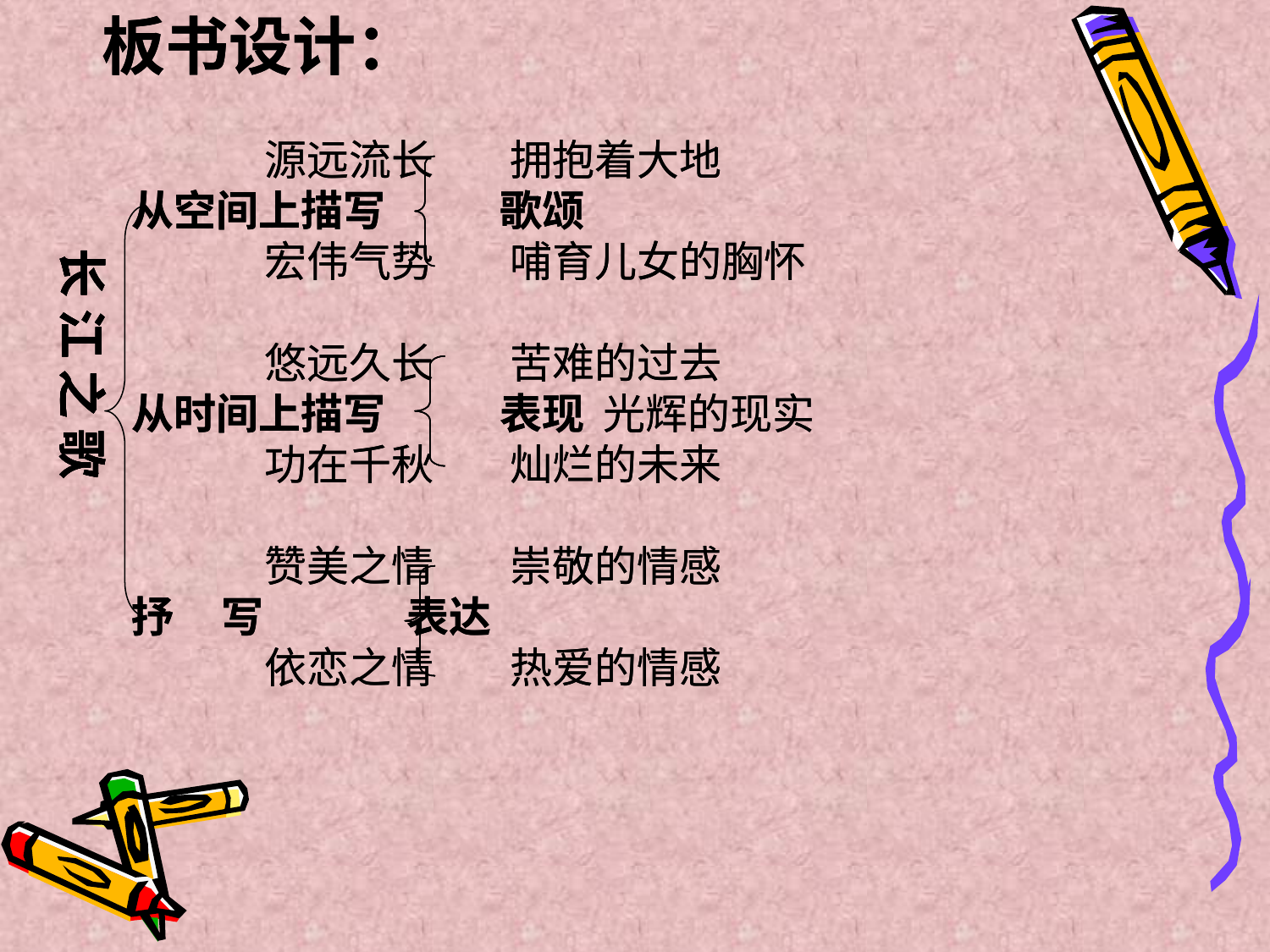

板书设计：

                源远流长        拥抱着大地
  从空间上描写            歌颂
                宏伟气势        哺育儿女的胸怀

                悠远久长        苦难的过去
  从时间上描写            表现  光辉的现实
                功在千秋        灿烂的未来

                赞美之情        崇敬的情感
  抒     写               表达
                依恋之情        热爱的情感

板书设计：

                源远流长        拥抱着大地
  从空间上描写            歌颂
                宏伟气势        哺育儿女的胸怀

                悠远久长        苦难的过去
  从时间上描写            表现  光辉的现实
                功在千秋        灿烂的未来

                赞美之情        崇敬的情感
  抒     写               表达
                依恋之情        热爱的情感

长 江 之 歌

长 江 之 歌
长 江 之 歌
长 江 之 歌